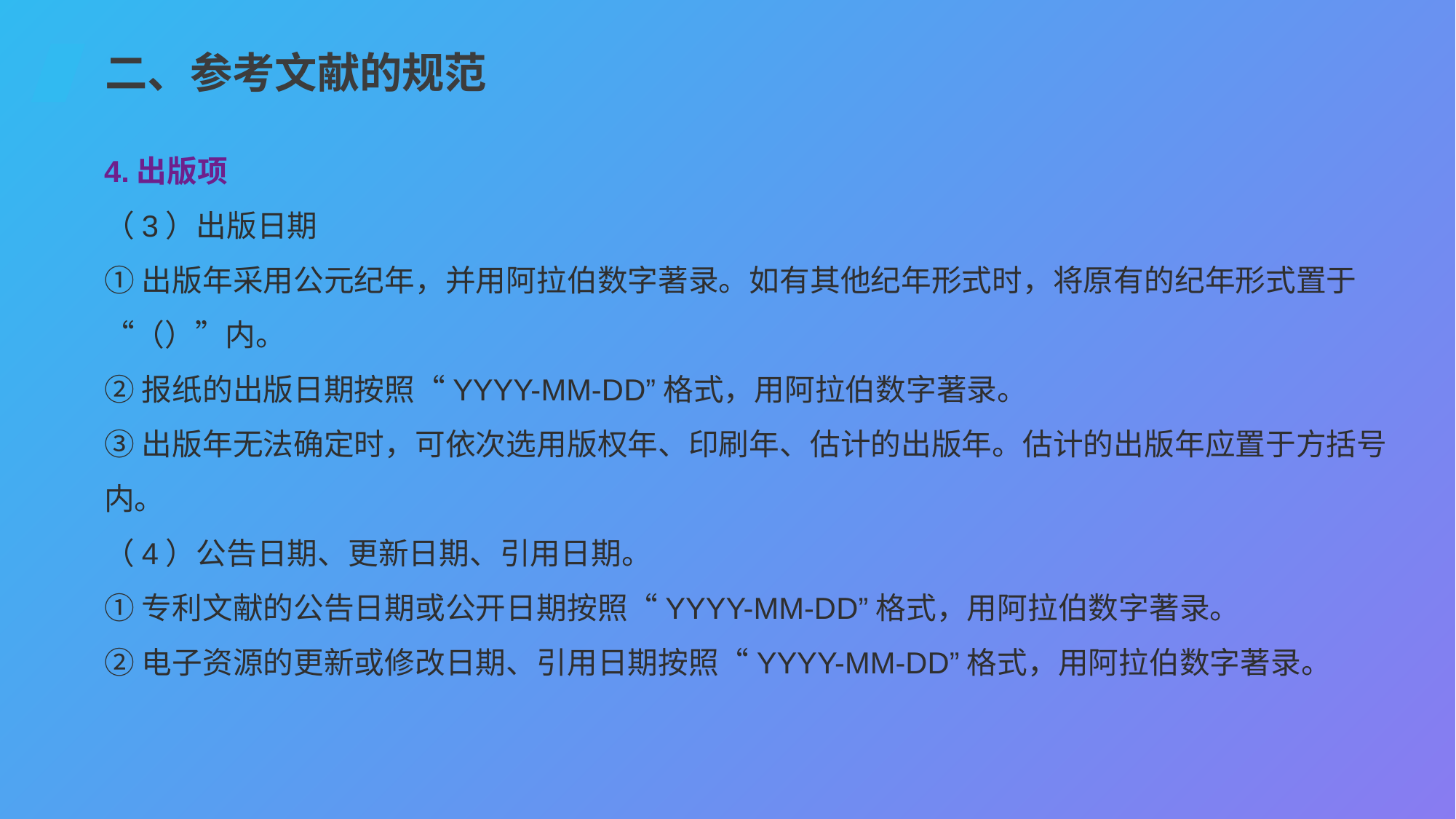

二、参考文献的规范
4.出版项
（3）出版日期
①出版年采用公元纪年，并用阿拉伯数字著录。如有其他纪年形式时，将原有的纪年形式置于“（）”内。
②报纸的出版日期按照“YYYY-MM-DD”格式，用阿拉伯数字著录。
③出版年无法确定时，可依次选用版权年、印刷年、估计的出版年。估计的出版年应置于方括号内。
（4）公告日期、更新日期、引用日期。
①专利文献的公告日期或公开日期按照“YYYY-MM-DD”格式，用阿拉伯数字著录。
②电子资源的更新或修改日期、引用日期按照“YYYY-MM-DD”格式，用阿拉伯数字著录。